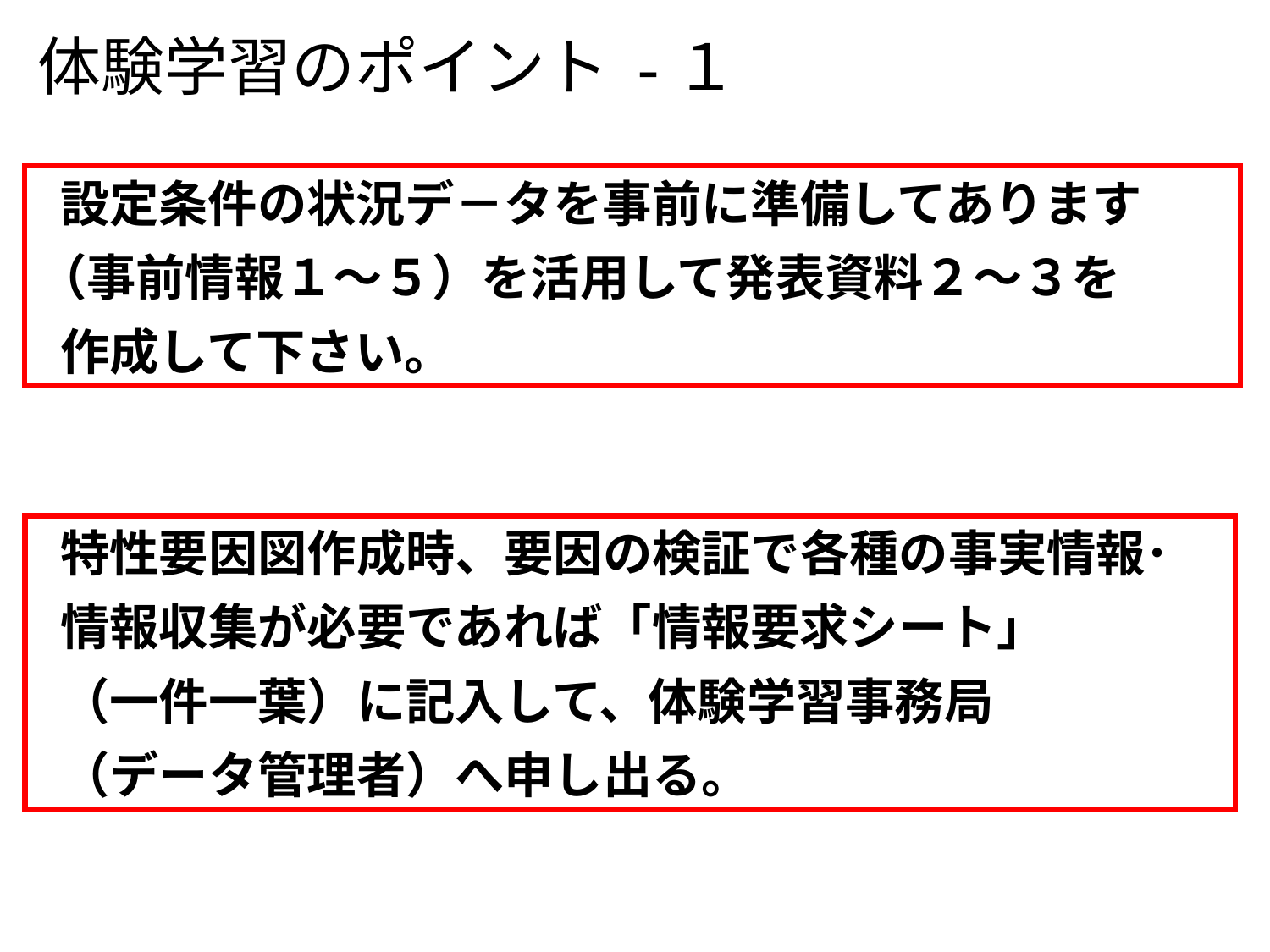

体験学習のポイント -１
 設定条件の状況デ－タを事前に準備してあります
（事前情報１～５）を活用して発表資料２～３を
 作成して下さい。
 特性要因図作成時、要因の検証で各種の事実情報･
 情報収集が必要であれば「情報要求シート」
 （一件一葉）に記入して、体験学習事務局
 （データ管理者）へ申し出る。